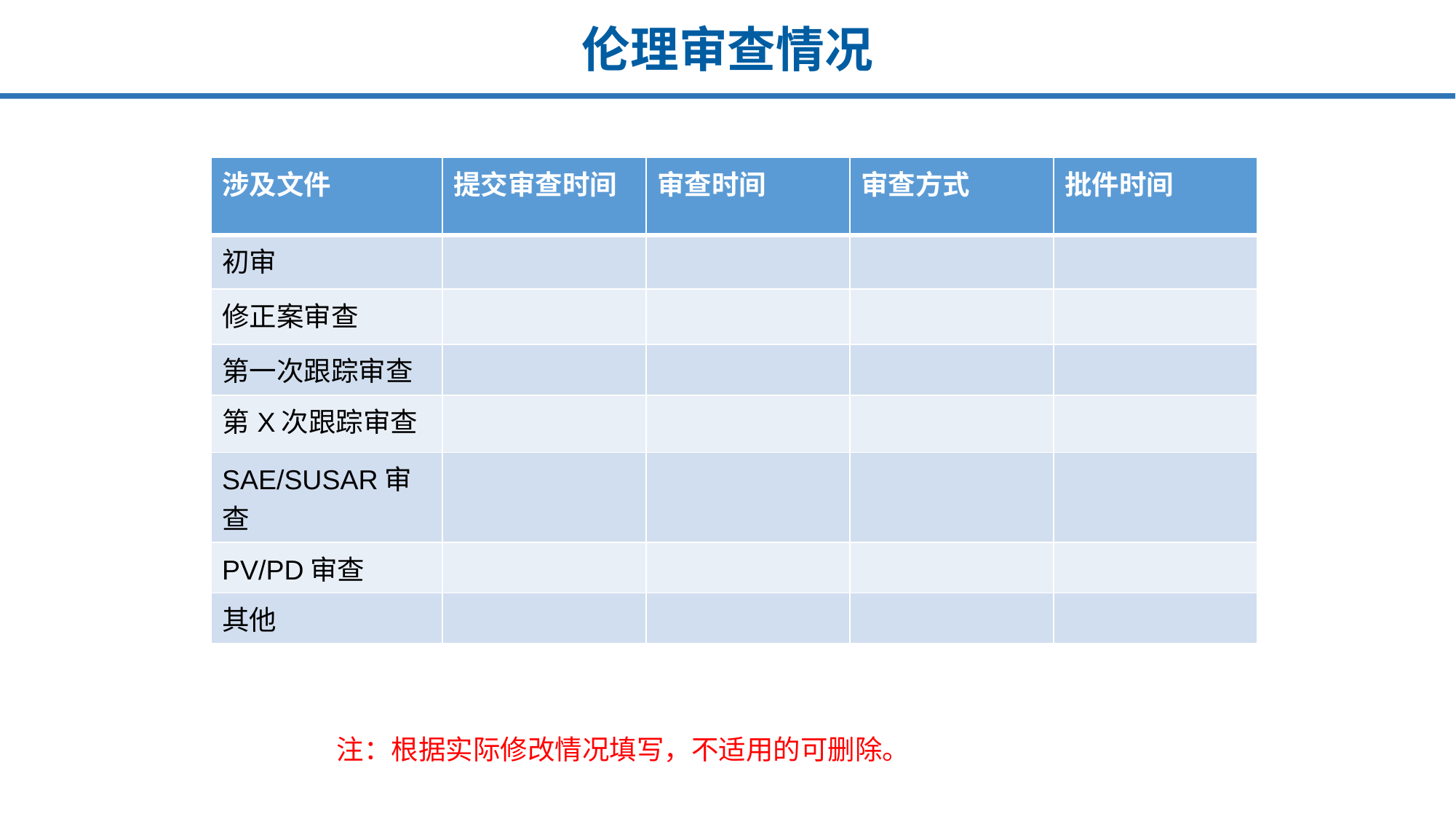

# 伦理审查情况
| 涉及文件 | 提交审查时间 | 审查时间 | 审查方式 | 批件时间 |
| --- | --- | --- | --- | --- |
| 初审 |  |  |  |  |
| 修正案审查 |  |  |  |  |
| 第一次跟踪审查 |  |  |  |  |
| 第X次跟踪审查 |  |  |  |  |
| SAE/SUSAR审查 |  |  |  |  |
| PV/PD审查 |  |  |  |  |
| 其他 |  |  |  |  |
注：根据实际修改情况填写，不适用的可删除。